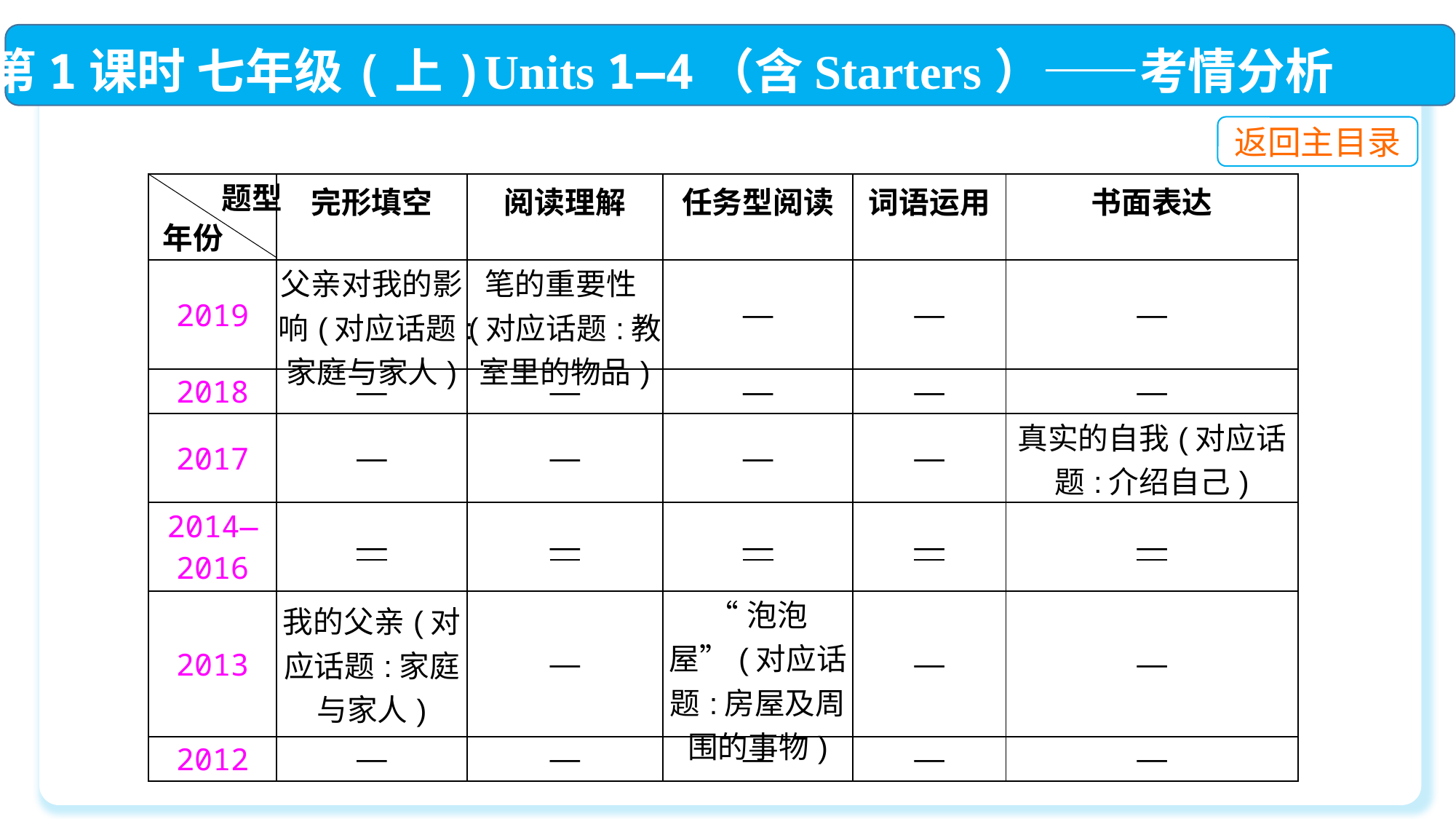

第1课时 七年级(上)Units 1—4（含Starters）——考情分析

返回主目录
|  | 完形填空 | 阅读理解 | 任务型阅读 | 词语运用 | 书面表达 |
| --- | --- | --- | --- | --- | --- |
| 2019 | 父亲对我的影响(对应话题:家庭与家人) | 笔的重要性(对应话题:教室里的物品) | — | — | — |
| 2018 | — | — | — | — | — |
| 2017 | — | — | — | — | 真实的自我(对应话题:介绍自己) |
| 2014—2016 | — | — | — | — | — |
| 2013 | 我的父亲(对应话题:家庭与家人) | — | “泡泡屋”(对应话题:房屋及周围的事物) | — | — |
| 2012 | — | — | — | — | — |
题型
年份